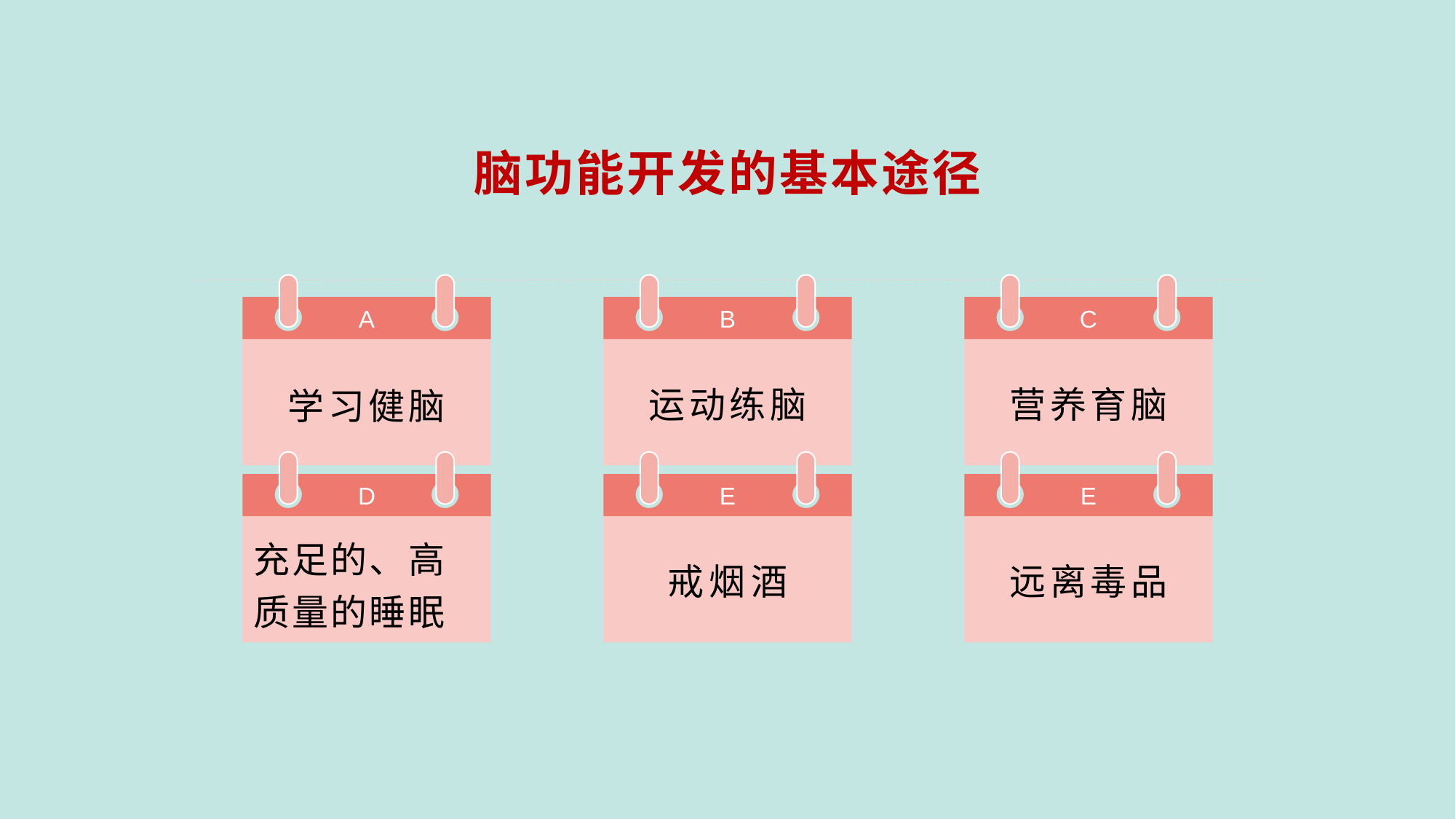

脑功能开发的基本途径

A
B
C

运动练脑
营养育脑
学习健脑

D
E
E

充足的、高质量的睡眠
戒烟酒
远离毒品